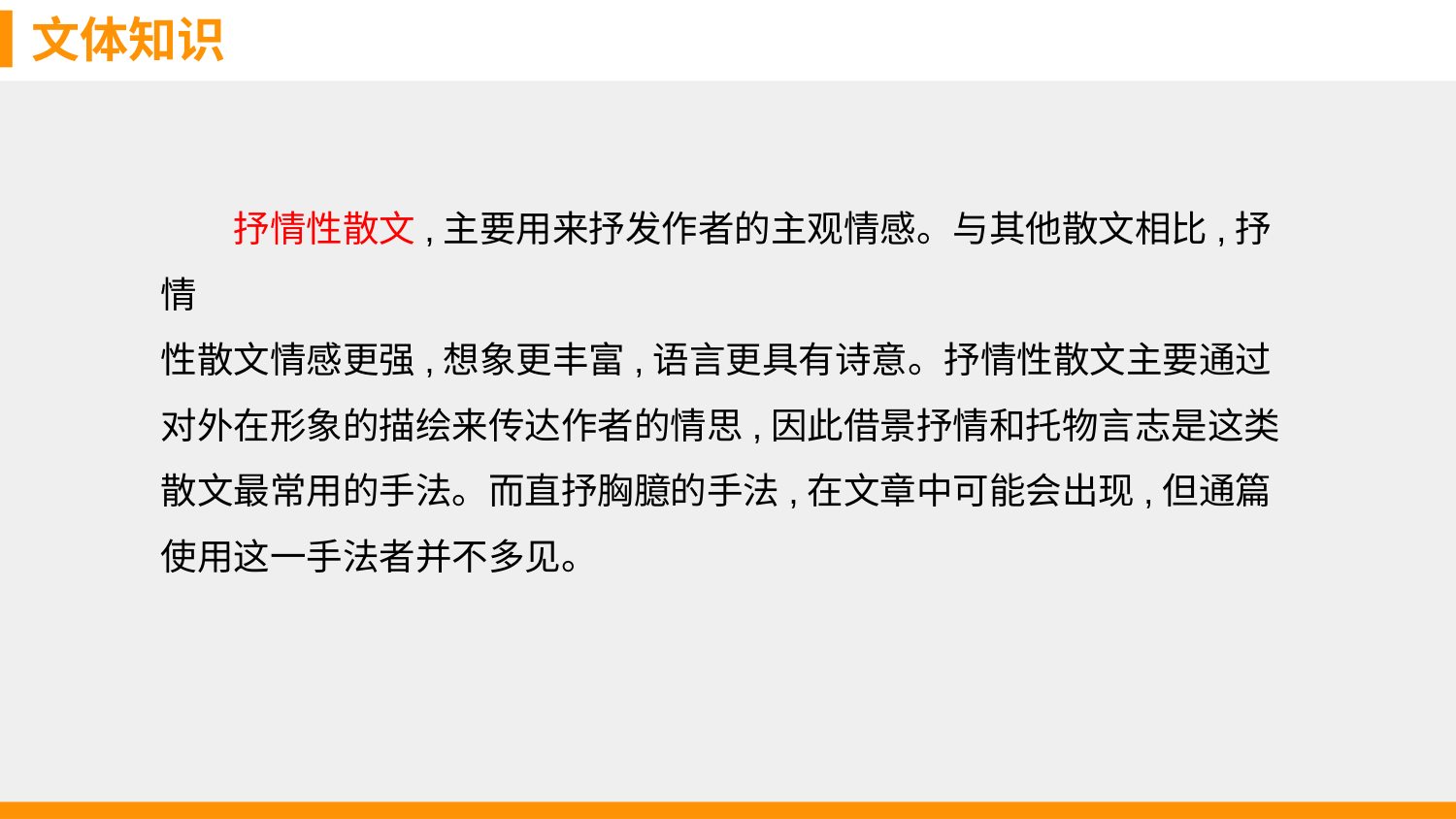

文体知识
抒情性散文,主要用来抒发作者的主观情感。与其他散文相比,抒情
性散文情感更强,想象更丰富,语言更具有诗意。抒情性散文主要通过
对外在形象的描绘来传达作者的情思,因此借景抒情和托物言志是这类
散文最常用的手法。而直抒胸臆的手法,在文章中可能会出现,但通篇
使用这一手法者并不多见。